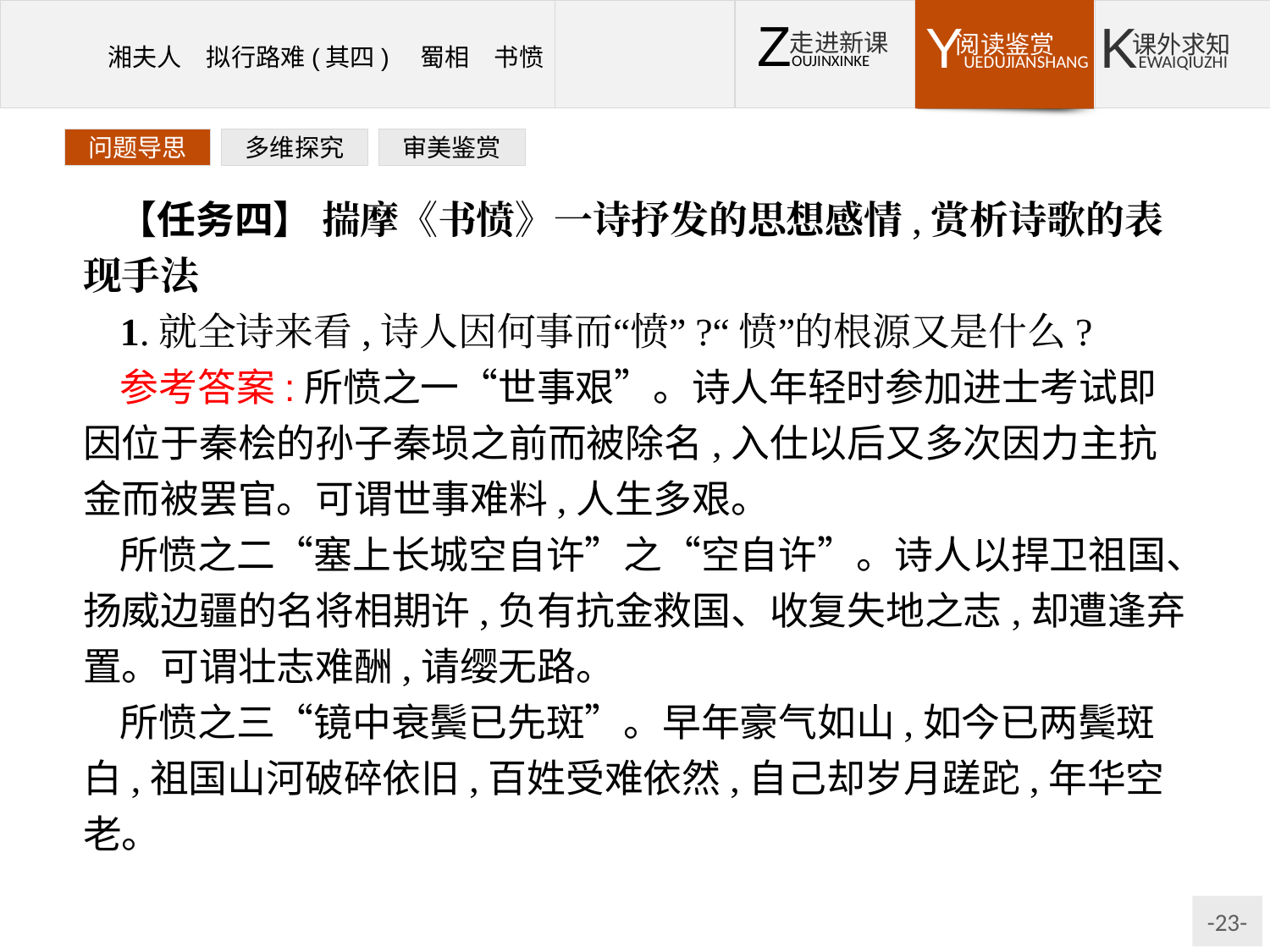

问题导思
多维探究
审美鉴赏
【任务四】 揣摩《书愤》一诗抒发的思想感情,赏析诗歌的表现手法
1.就全诗来看,诗人因何事而“愤”?“愤”的根源又是什么?
参考答案:所愤之一“世事艰”。诗人年轻时参加进士考试即因位于秦桧的孙子秦埙之前而被除名,入仕以后又多次因力主抗金而被罢官。可谓世事难料,人生多艰。
所愤之二“塞上长城空自许”之“空自许”。诗人以捍卫祖国、扬威边疆的名将相期许,负有抗金救国、收复失地之志,却遭逢弃置。可谓壮志难酬,请缨无路。
所愤之三“镜中衰鬓已先斑”。早年豪气如山,如今已两鬓斑白,祖国山河破碎依旧,百姓受难依然,自己却岁月蹉跎,年华空老。